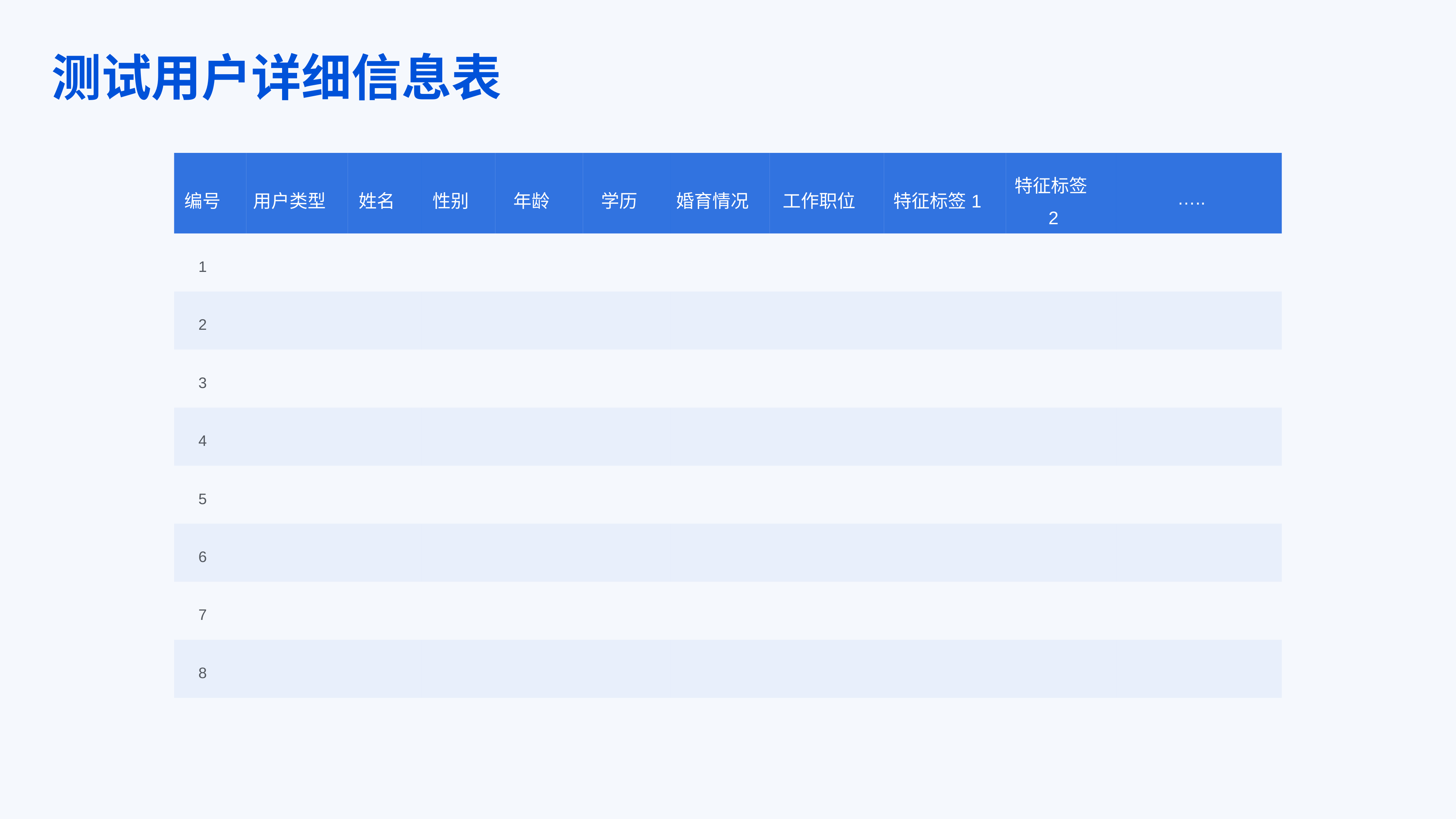

测试用户详细信息表
| 编号 | 用户类型 | 姓名 | 性别 | 年龄 | 学历 | 婚育情况 | 工作职位 | 特征标签1 | 特征标签2 | ….. |
| --- | --- | --- | --- | --- | --- | --- | --- | --- | --- | --- |
| 1 |  |  |  |  |  |  |  |  |  |  |
| 2 |  |  |  |  |  |  |  |  |  |  |
| 3 |  |  |  |  |  |  |  |  |  |  |
| 4 |  |  |  |  |  |  |  |  |  |  |
| 5 |  |  |  |  |  |  |  |  |  |  |
| 6 |  |  |  |  |  |  |  |  |  |  |
| 7 |  |  |  |  |  |  |  |  |  |  |
| 8 |  |  |  |  |  |  |  |  |  |  |